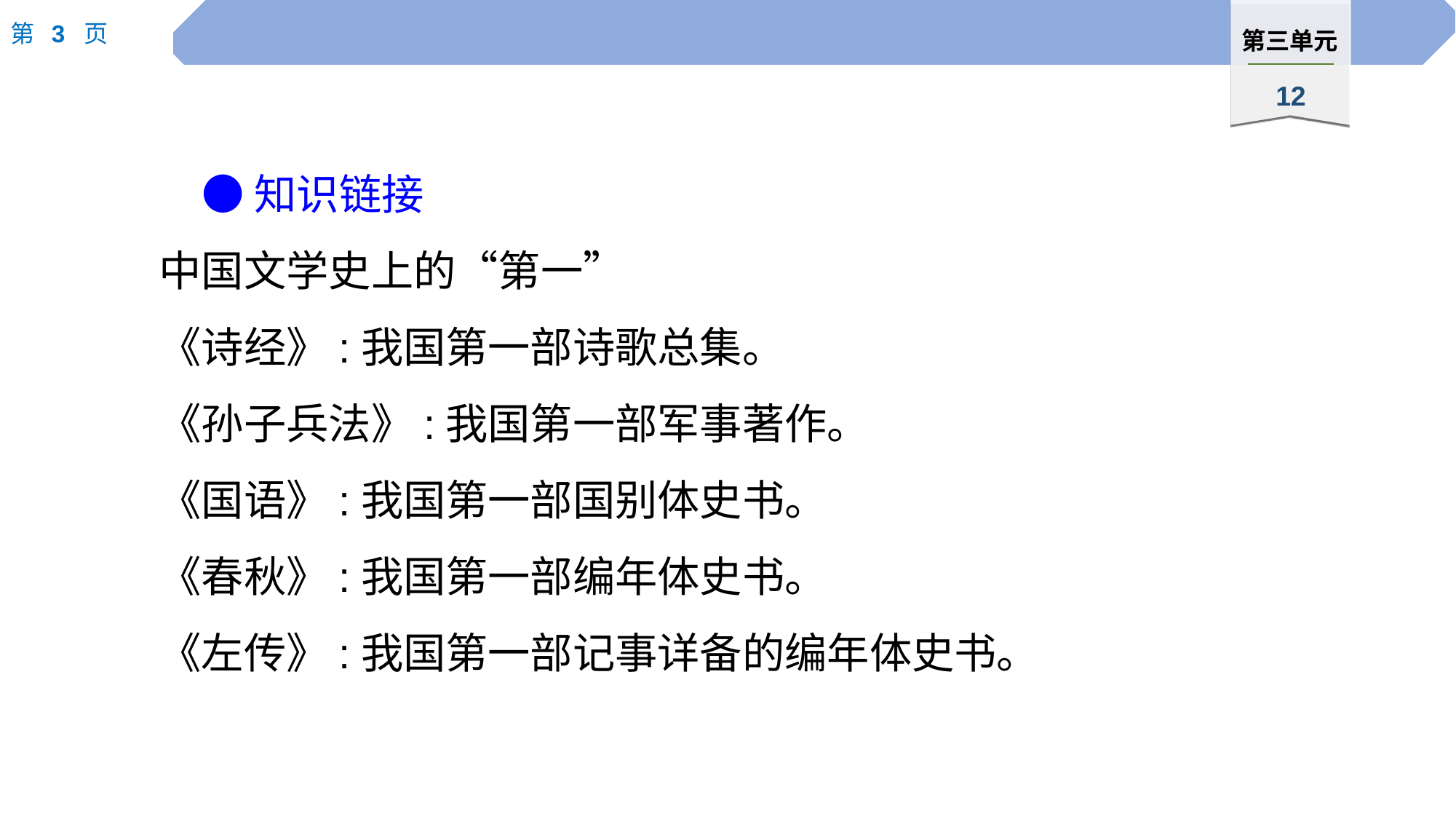

●知识链接
中国文学史上的“第一”
《诗经》:我国第一部诗歌总集。
《孙子兵法》:我国第一部军事著作。
《国语》:我国第一部国别体史书。
《春秋》:我国第一部编年体史书。
《左传》:我国第一部记事详备的编年体史书。